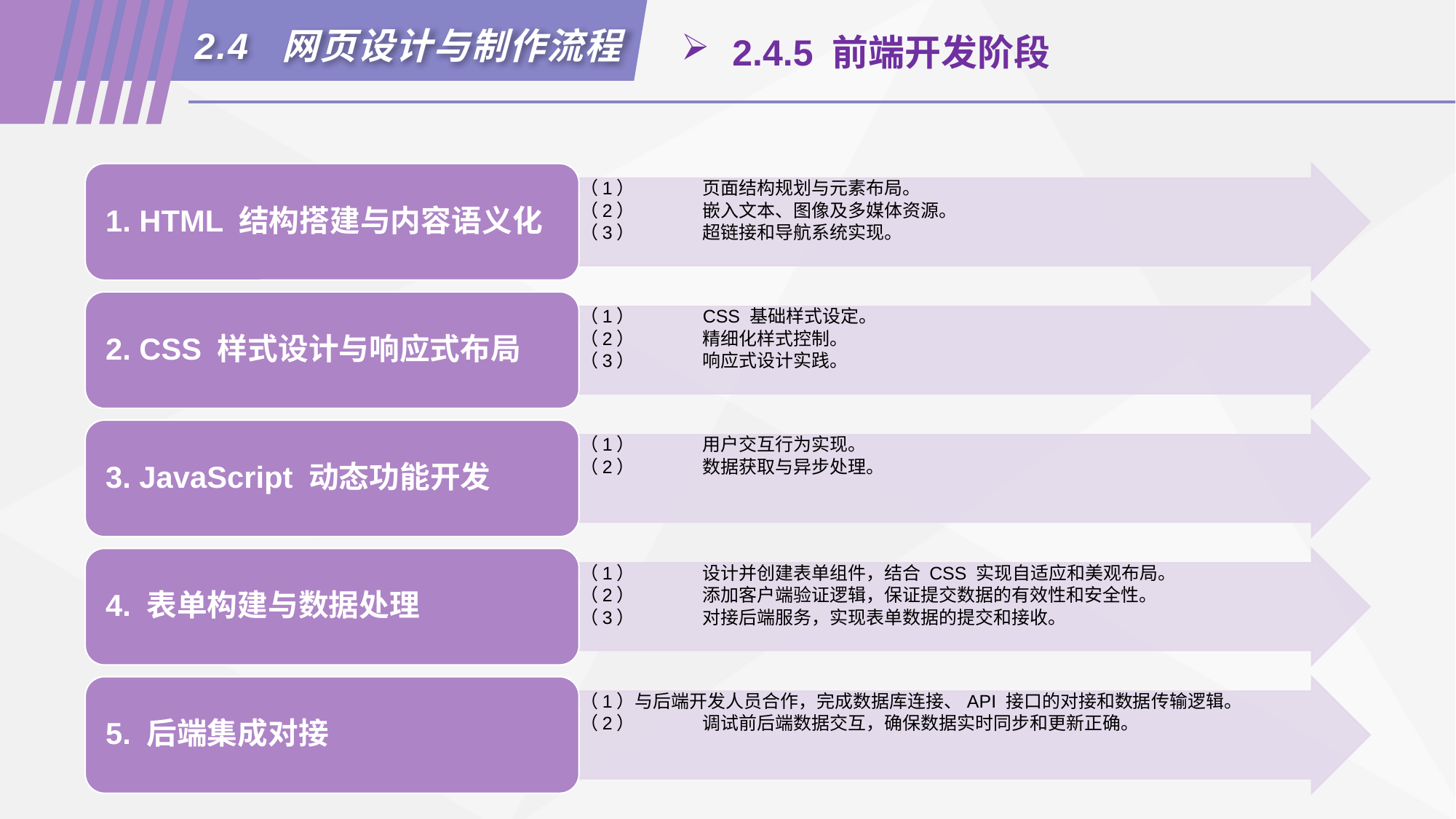

2.4  网页设计与制作流程
 2.4.5 前端开发阶段
（1）	页面结构规划与元素布局。
（2）	嵌入文本、图像及多媒体资源。
（3）	超链接和导航系统实现。
1. HTML 结构搭建与内容语义化
（1）	CSS 基础样式设定。
（2）	精细化样式控制。
（3）	响应式设计实践。
2. CSS 样式设计与响应式布局
（1）	用户交互行为实现。
（2）	数据获取与异步处理。
3. JavaScript 动态功能开发
（1）	设计并创建表单组件，结合 CSS 实现自适应和美观布局。
（2）	添加客户端验证逻辑，保证提交数据的有效性和安全性。
（3）	对接后端服务，实现表单数据的提交和接收。
4. 表单构建与数据处理
（1）与后端开发人员合作，完成数据库连接、API 接口的对接和数据传输逻辑。
（2）	调试前后端数据交互，确保数据实时同步和更新正确。
5. 后端集成对接